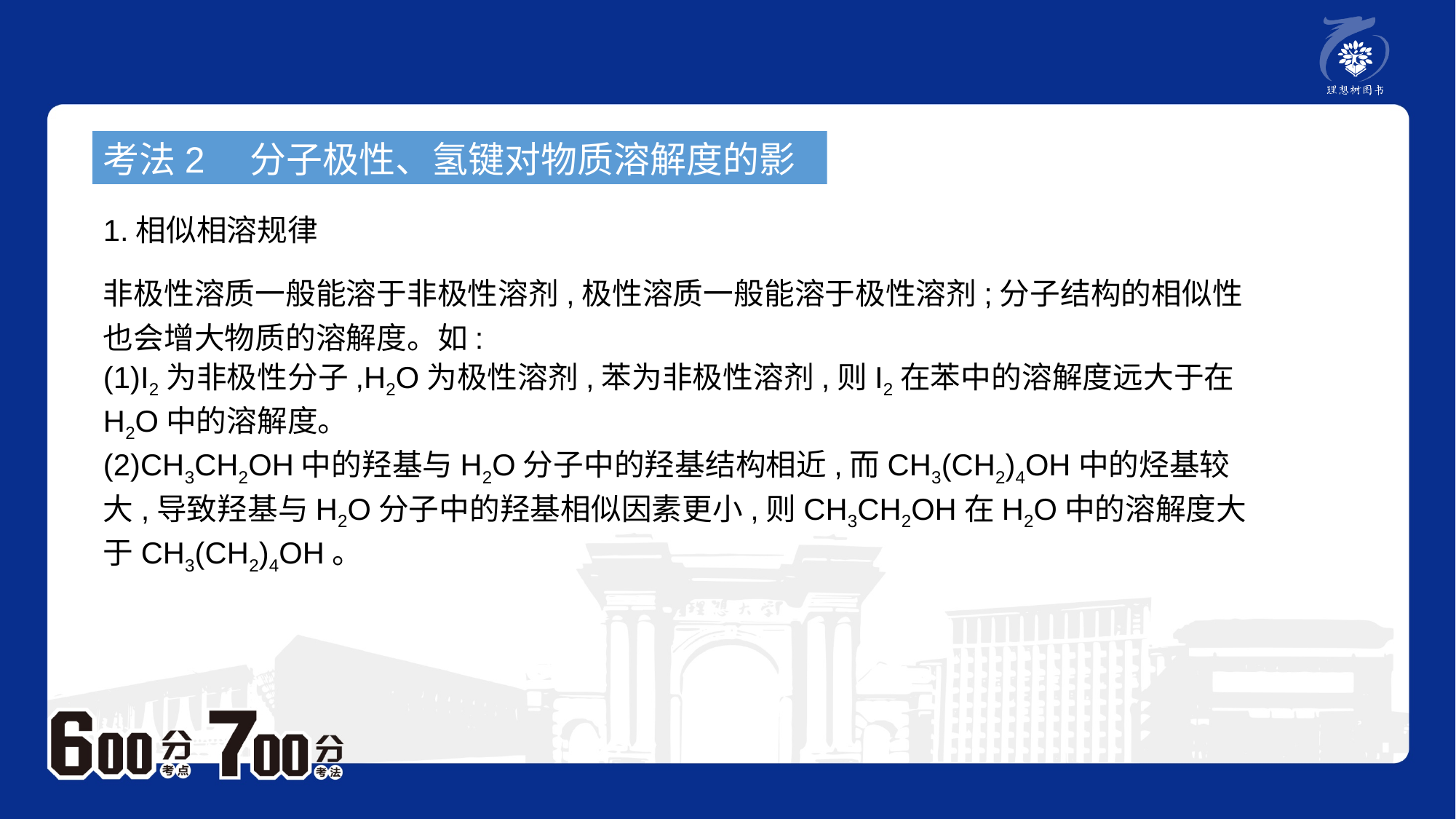

考法2　分子极性、氢键对物质溶解度的影响
1.相似相溶规律
非极性溶质一般能溶于非极性溶剂,极性溶质一般能溶于极性溶剂;分子结构的相似性也会增大物质的溶解度。如:
(1)I2为非极性分子,H2O为极性溶剂,苯为非极性溶剂,则I2在苯中的溶解度远大于在H2O中的溶解度。
(2)CH3CH2OH中的羟基与H2O分子中的羟基结构相近,而CH3(CH2)4OH中的烃基较大,导致羟基与H2O分子中的羟基相似因素更小,则CH3CH2OH在H2O中的溶解度大于CH3(CH2)4OH。